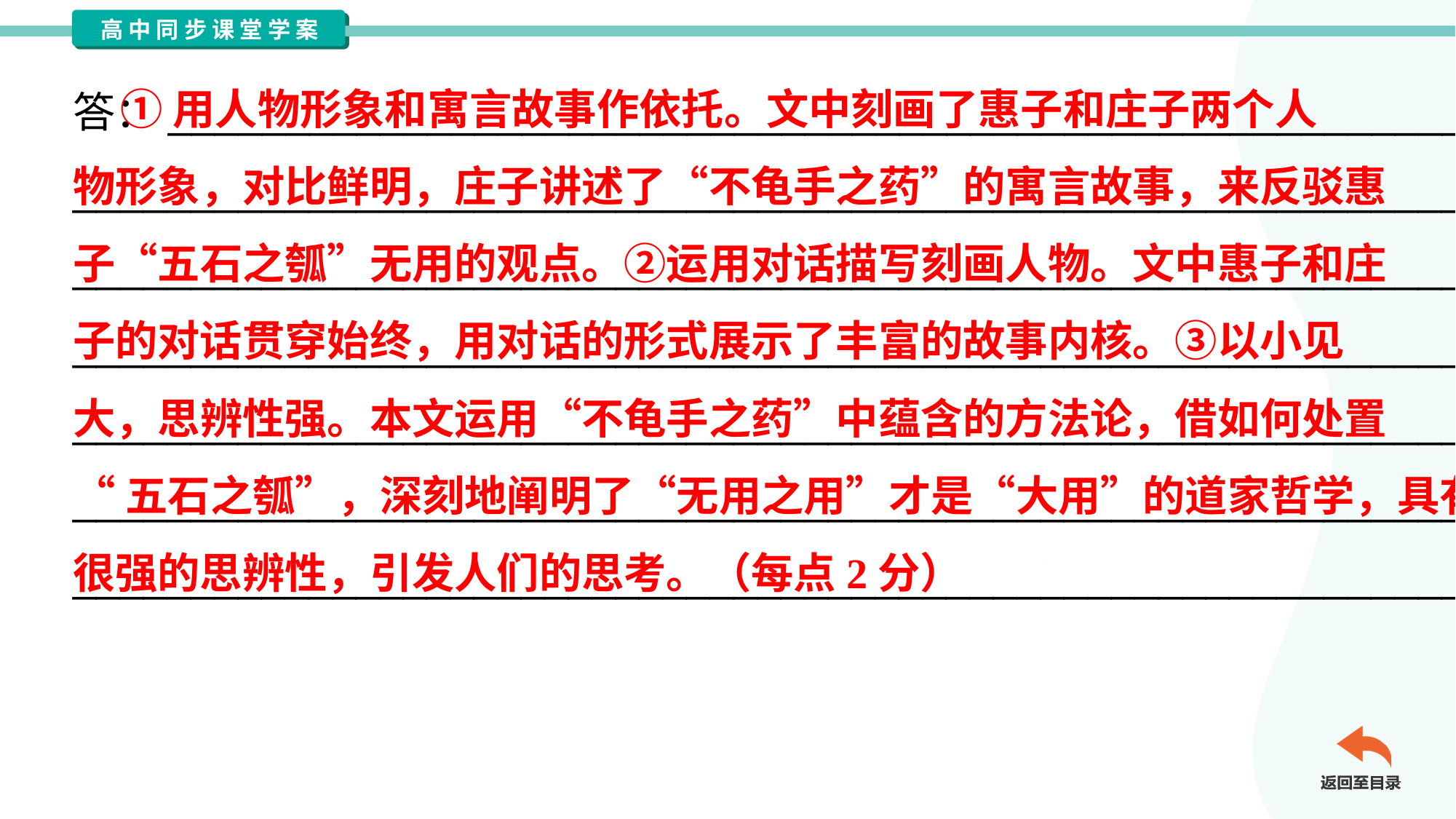

①用人物形象和寓言故事作依托。文中刻画了惠子和庄子两个人
物形象，对比鲜明，庄子讲述了“不龟手之药”的寓言故事，来反驳惠
子“五石之瓠”无用的观点。②运用对话描写刻画人物。文中惠子和庄
子的对话贯穿始终，用对话的形式展示了丰富的故事内核。③以小见
大，思辨性强。本文运用“不龟手之药”中蕴含的方法论，借如何处置
“五石之瓠”，深刻地阐明了“无用之用”才是“大用”的道家哲学，具有
很强的思辨性，引发人们的思考。（每点2分）
答：_________________________________________________________
_____________________________________________________________
_____________________________________________________________
_____________________________________________________________
_____________________________________________________________
_____________________________________________________________
_____________________________________________________________